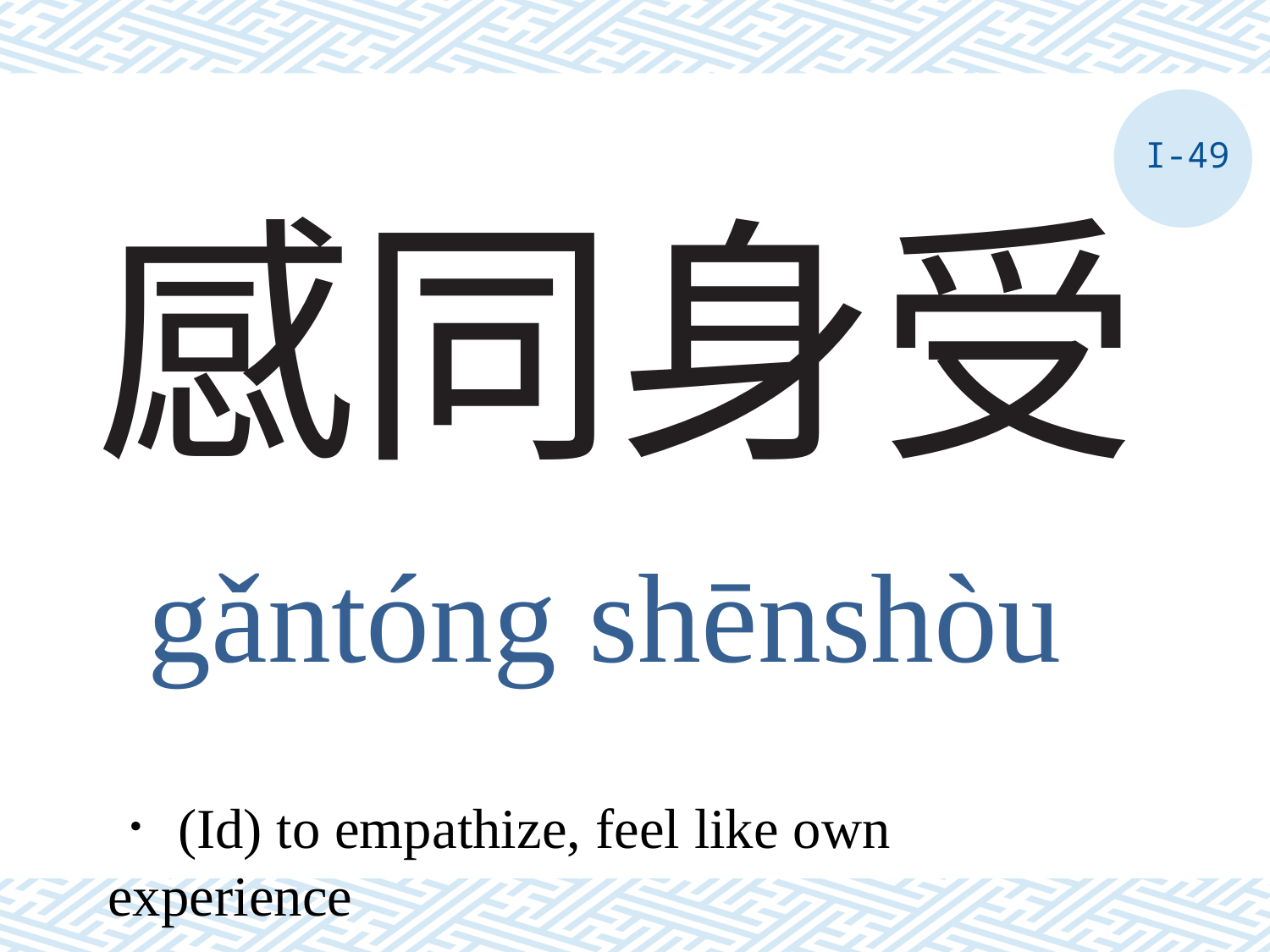

I-49

# 感同身受
gǎntóng shēnshòu
．(Id) to empathize, feel like own experience